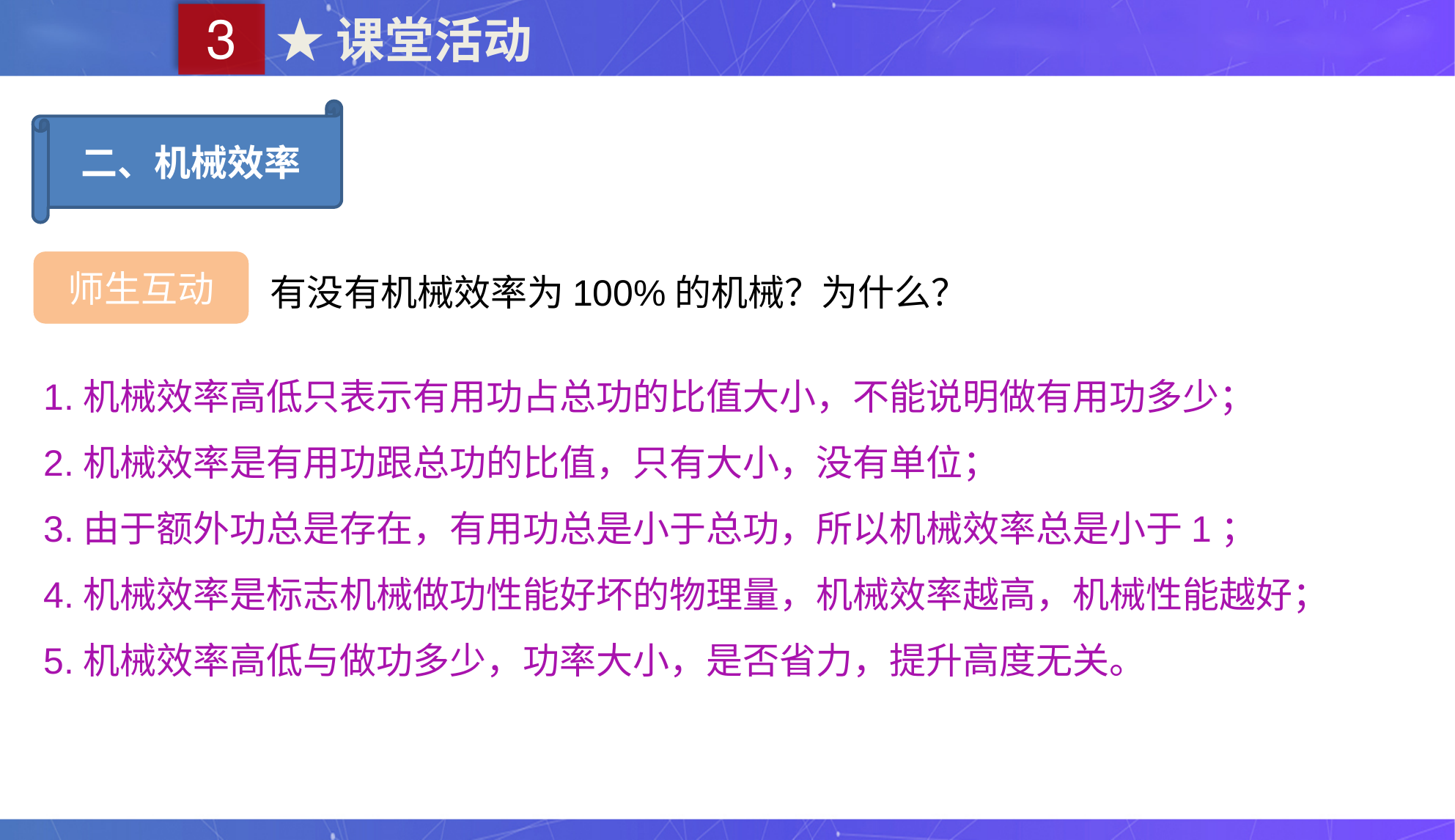

3
★课堂活动
二、机械效率
有没有机械效率为100%的机械？为什么？
师生互动
1.机械效率高低只表示有用功占总功的比值大小，不能说明做有用功多少；
2.机械效率是有用功跟总功的比值，只有大小，没有单位；
3.由于额外功总是存在，有用功总是小于总功，所以机械效率总是小于1；
4.机械效率是标志机械做功性能好坏的物理量，机械效率越高，机械性能越好；
5.机械效率高低与做功多少，功率大小，是否省力，提升高度无关。